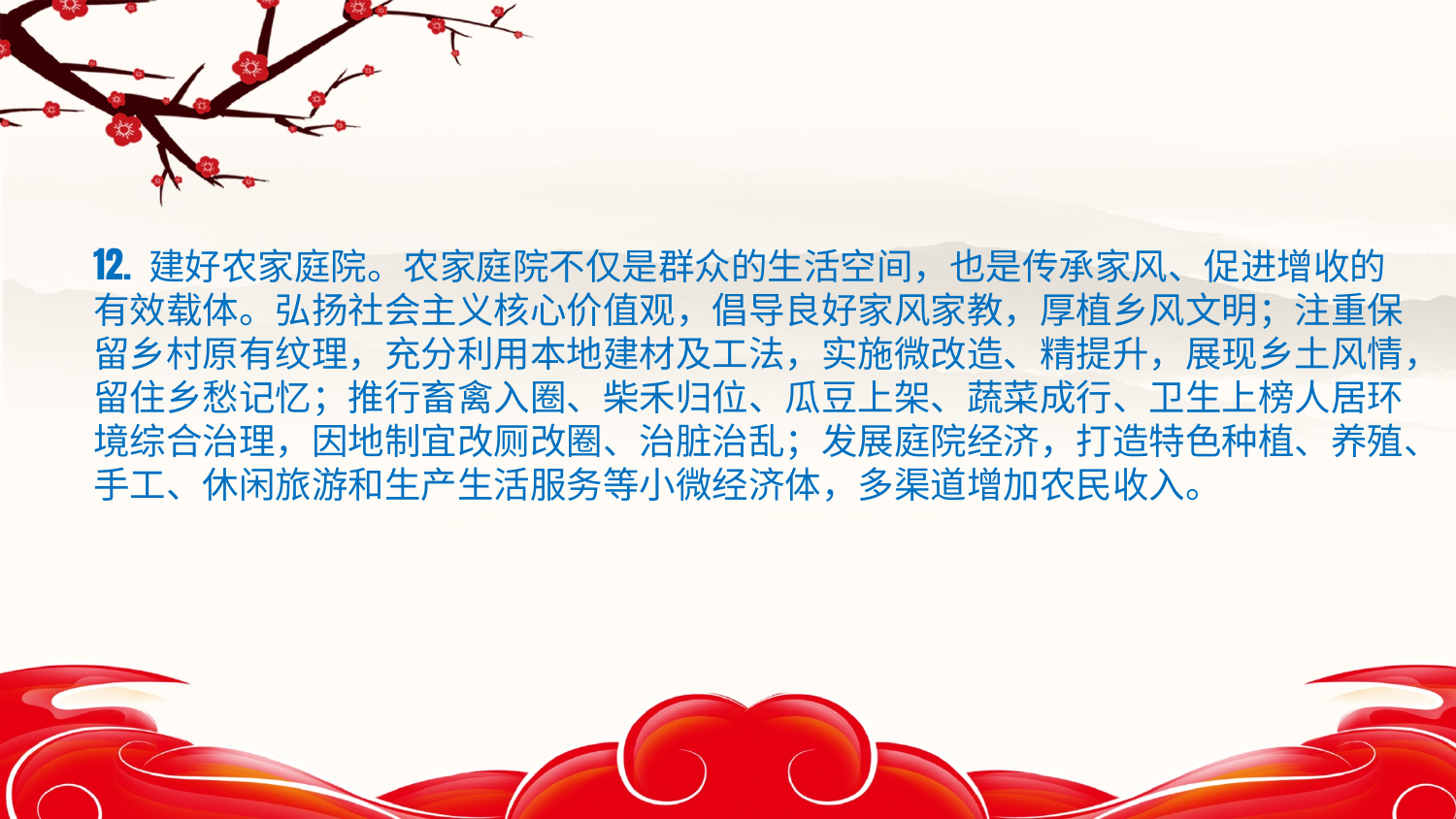

12. 建好农家庭院。农家庭院不仅是群众的生活空间，也是传承家风、促进增收的有效载体。弘扬社会主义核心价值观，倡导良好家风家教，厚植乡风文明；注重保留乡村原有纹理，充分利用本地建材及工法，实施微改造、精提升，展现乡土风情，留住乡愁记忆；推行畜禽入圈、柴禾归位、瓜豆上架、蔬菜成行、卫生上榜人居环境综合治理，因地制宜改厕改圈、治脏治乱；发展庭院经济，打造特色种植、养殖、手工、休闲旅游和生产生活服务等小微经济体，多渠道增加农民收入。